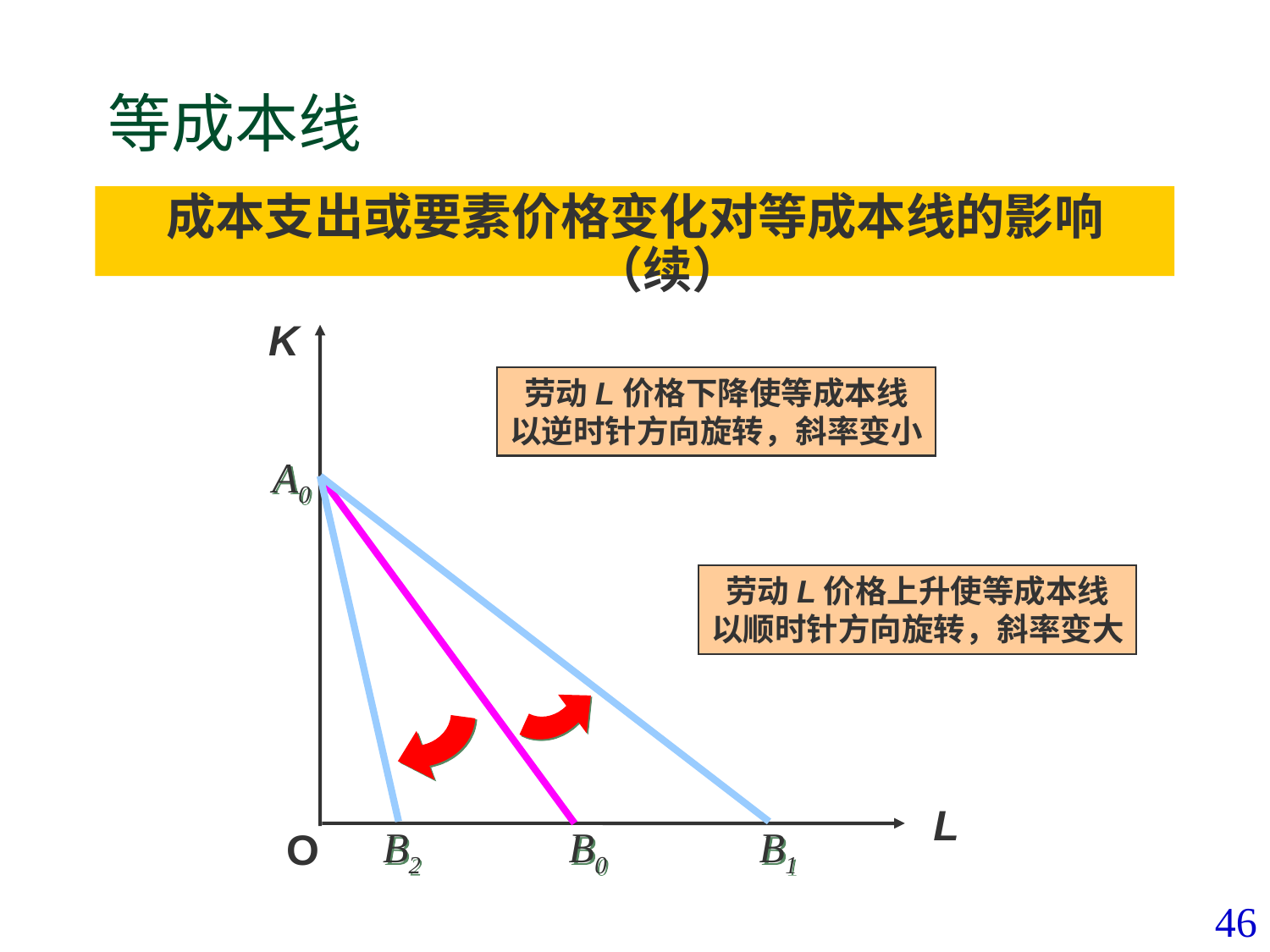

# 等成本线
成本支出或要素价格变化对等成本线的影响（续）
K

L
O

劳动L价格下降使等成本线
以逆时针方向旋转，斜率变小

B1
A0

B0

劳动L价格上升使等成本线
以顺时针方向旋转，斜率变大

B2
46